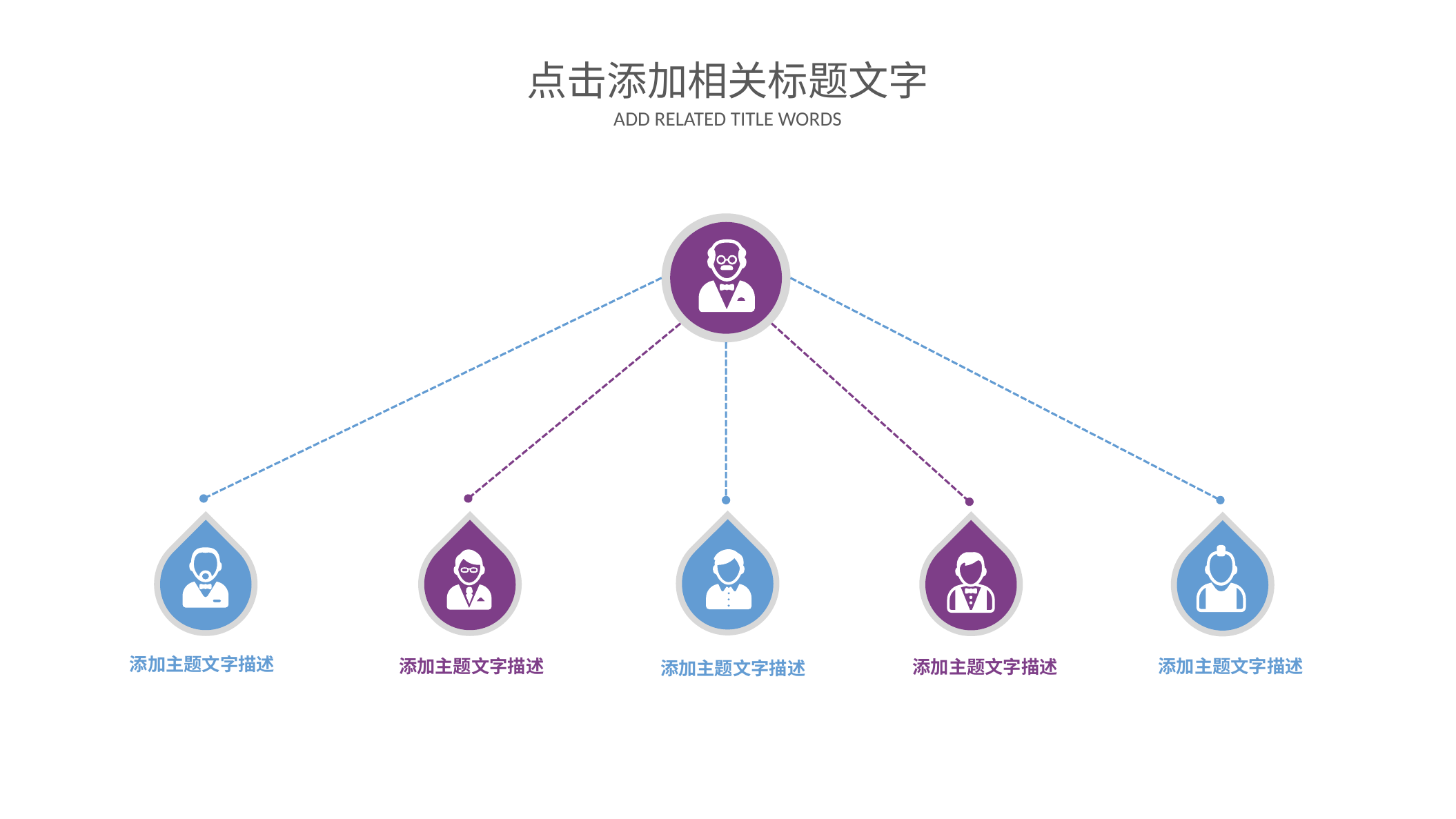

点击添加相关标题文字
ADD RELATED TITLE WORDS

添加主题文字描述
添加主题文字描述

添加主题文字描述
添加主题文字描述

添加主题文字描述
14